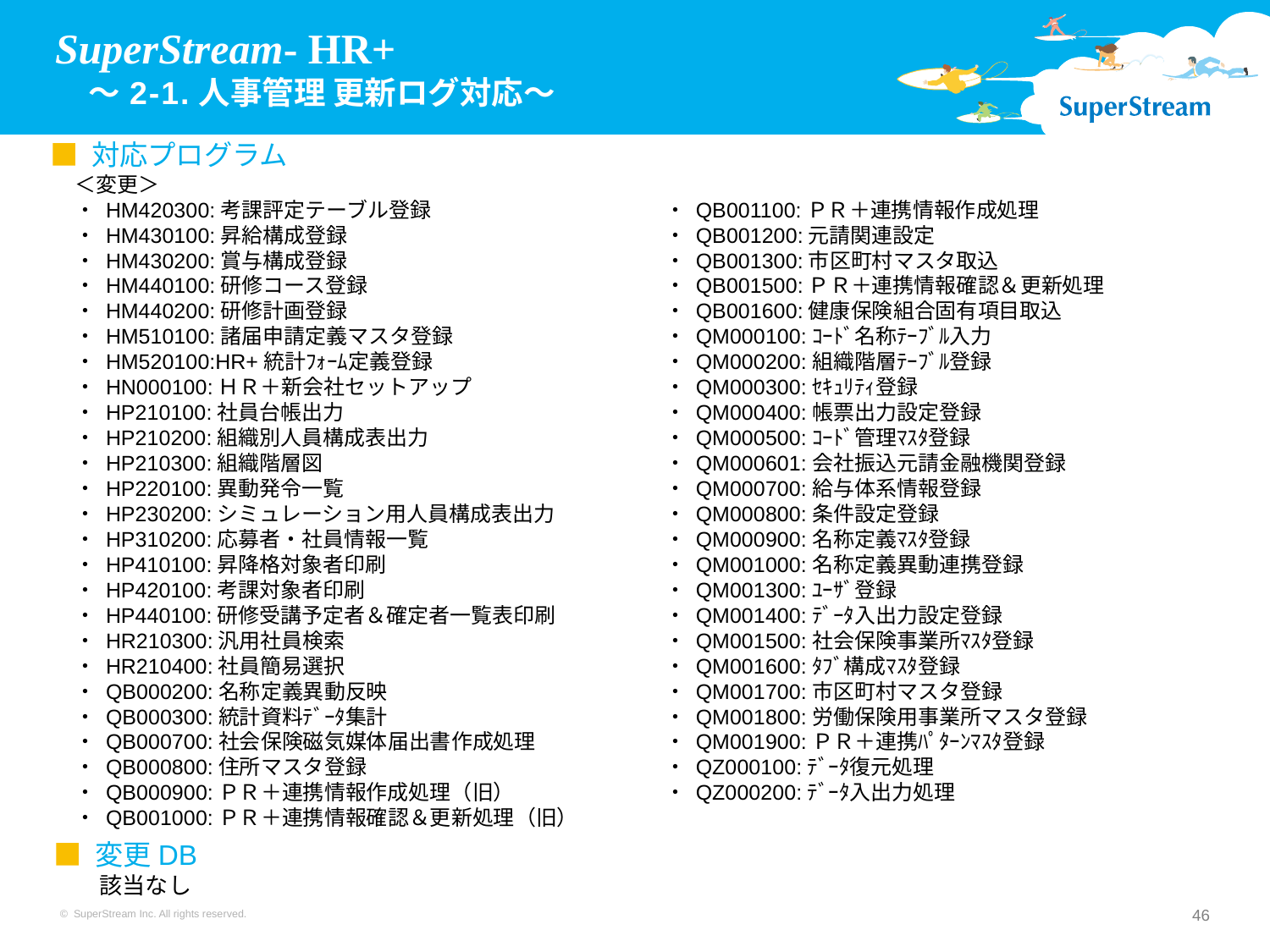

# SuperStream- HR+ 　～2-1.人事管理 更新ログ対応～
■ 対応プログラム
＜変更＞
・ HM420300:考課評定テーブル登録
・ HM430100:昇給構成登録
・ HM430200:賞与構成登録
・ HM440100:研修コース登録
・ HM440200:研修計画登録
・ HM510100:諸届申請定義マスタ登録
・ HM520100:HR+統計ﾌｫｰﾑ定義登録
・ HN000100:ＨＲ＋新会社セットアップ
・ HP210100:社員台帳出力
・ HP210200:組織別人員構成表出力
・ HP210300:組織階層図
・ HP220100:異動発令一覧
・ HP230200:シミュレーション用人員構成表出力
・ HP310200:応募者・社員情報一覧
・ HP410100:昇降格対象者印刷
・ HP420100:考課対象者印刷
・ HP440100:研修受講予定者＆確定者一覧表印刷
・ HR210300:汎用社員検索
・ HR210400:社員簡易選択
・ QB000200:名称定義異動反映
・ QB000300:統計資料ﾃﾞｰﾀ集計
・ QB000700:社会保険磁気媒体届出書作成処理
・ QB000800:住所マスタ登録
・ QB000900:ＰＲ＋連携情報作成処理（旧）
・ QB001000:ＰＲ＋連携情報確認＆更新処理（旧）

・ QB001100:ＰＲ＋連携情報作成処理
・ QB001200:元請関連設定
・ QB001300:市区町村マスタ取込
・ QB001500:ＰＲ＋連携情報確認＆更新処理
・ QB001600:健康保険組合固有項目取込
・ QM000100:ｺｰﾄﾞ名称ﾃｰﾌﾞﾙ入力
・ QM000200:組織階層ﾃｰﾌﾞﾙ登録
・ QM000300:ｾｷｭﾘﾃｨ登録
・ QM000400:帳票出力設定登録
・ QM000500:ｺｰﾄﾞ管理ﾏｽﾀ登録
・ QM000601:会社振込元請金融機関登録
・ QM000700:給与体系情報登録
・ QM000800:条件設定登録
・ QM000900:名称定義ﾏｽﾀ登録
・ QM001000:名称定義異動連携登録
・ QM001300:ﾕｰｻﾞ登録
・ QM001400:ﾃﾞｰﾀ入出力設定登録
・ QM001500:社会保険事業所ﾏｽﾀ登録
・ QM001600:ﾀﾌﾞ構成ﾏｽﾀ登録
・ QM001700:市区町村マスタ登録
・ QM001800:労働保険用事業所マスタ登録
・ QM001900:ＰＲ＋連携ﾊﾟﾀｰﾝﾏｽﾀ登録
・ QZ000100:ﾃﾞｰﾀ復元処理
・ QZ000200:ﾃﾞｰﾀ入出力処理

■ 変更DB
該当なし
©  SuperStream Inc. All rights reserved.
46